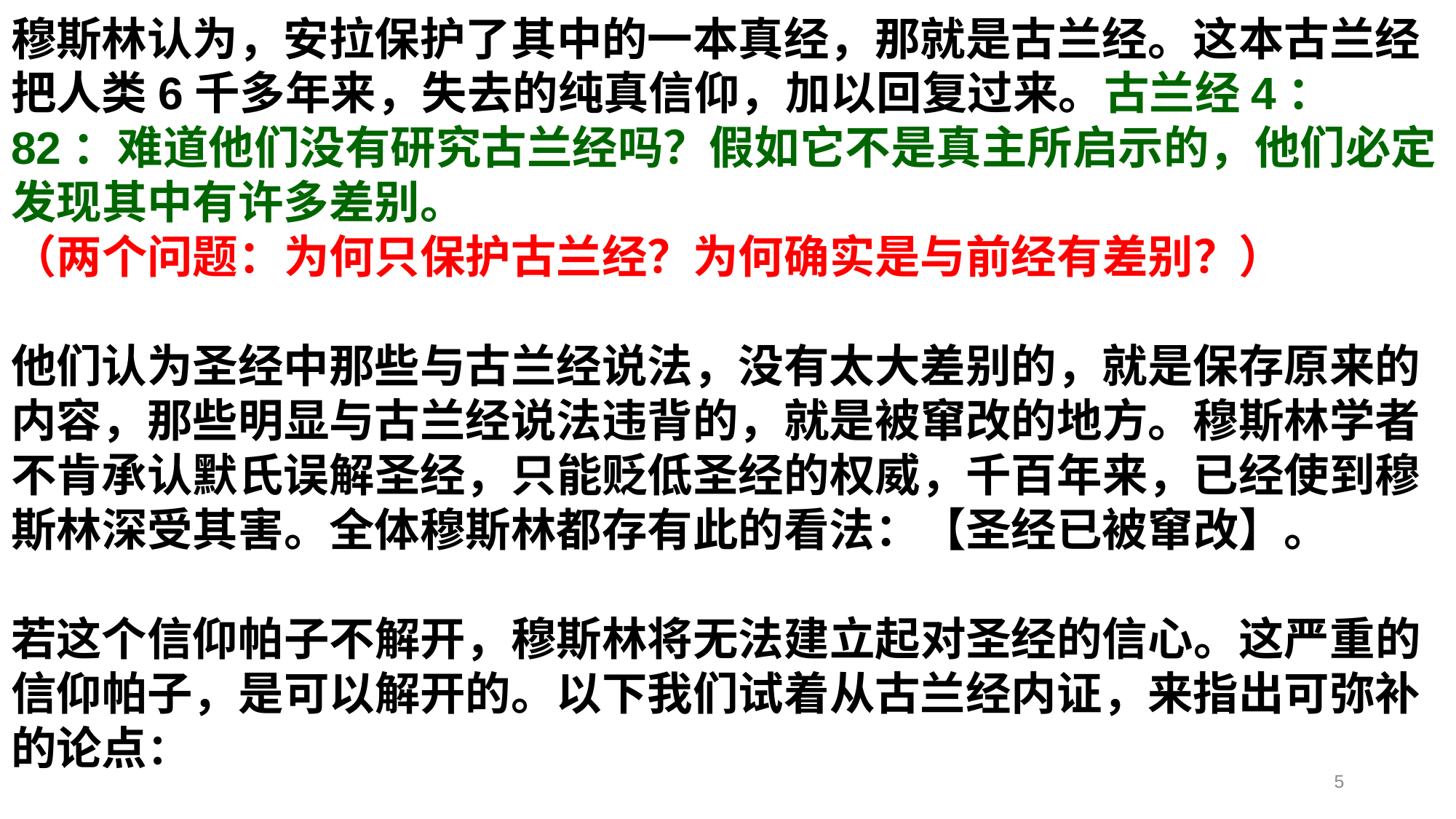

穆斯林认为，安拉保护了其中的一本真经，那就是古兰经。这本古兰经把人类6千多年来，失去的纯真信仰，加以回复过来。古兰经4：82：难道他们没有研究古兰经吗？假如它不是真主所启示的，他们必定发现其中有许多差别。
（两个问题：为何只保护古兰经？为何确实是与前经有差别？）

他们认为圣经中那些与古兰经说法，没有太大差别的，就是保存原来的内容，那些明显与古兰经说法违背的，就是被窜改的地方。穆斯林学者不肯承认默氏误解圣经，只能贬低圣经的权威，千百年来，已经使到穆斯林深受其害。全体穆斯林都存有此的看法：【圣经已被窜改】。

若这个信仰帕子不解开，穆斯林将无法建立起对圣经的信心。这严重的信仰帕子，是可以解开的。以下我们试着从古兰经内证，来指出可弥补的论点：

5